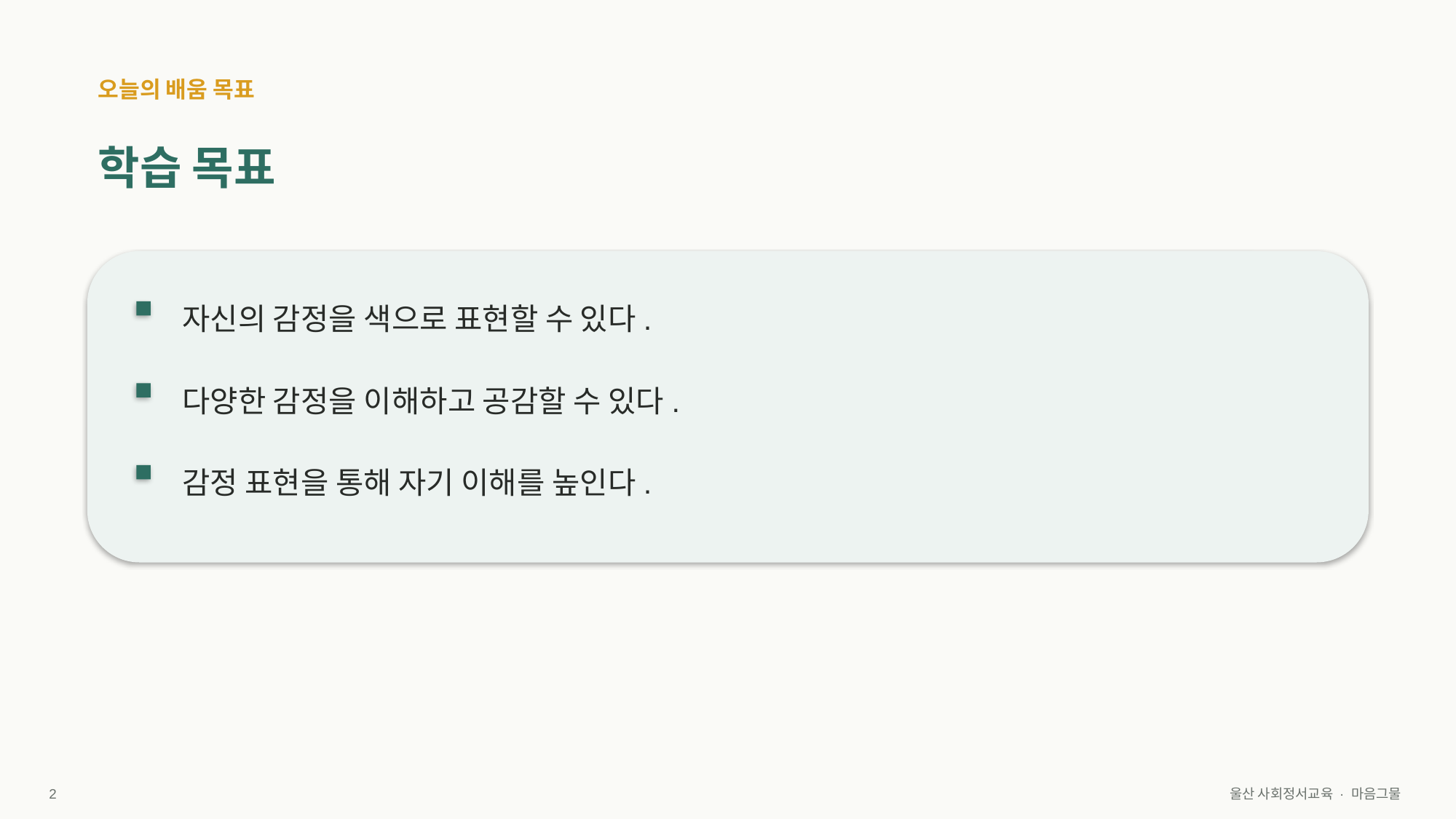

오늘의 배움 목표
학습 목표

자신의 감정을 색으로 표현할 수 있다.

다양한 감정을 이해하고 공감할 수 있다.

감정 표현을 통해 자기 이해를 높인다.

2
울산 사회정서교육 · 마음그물